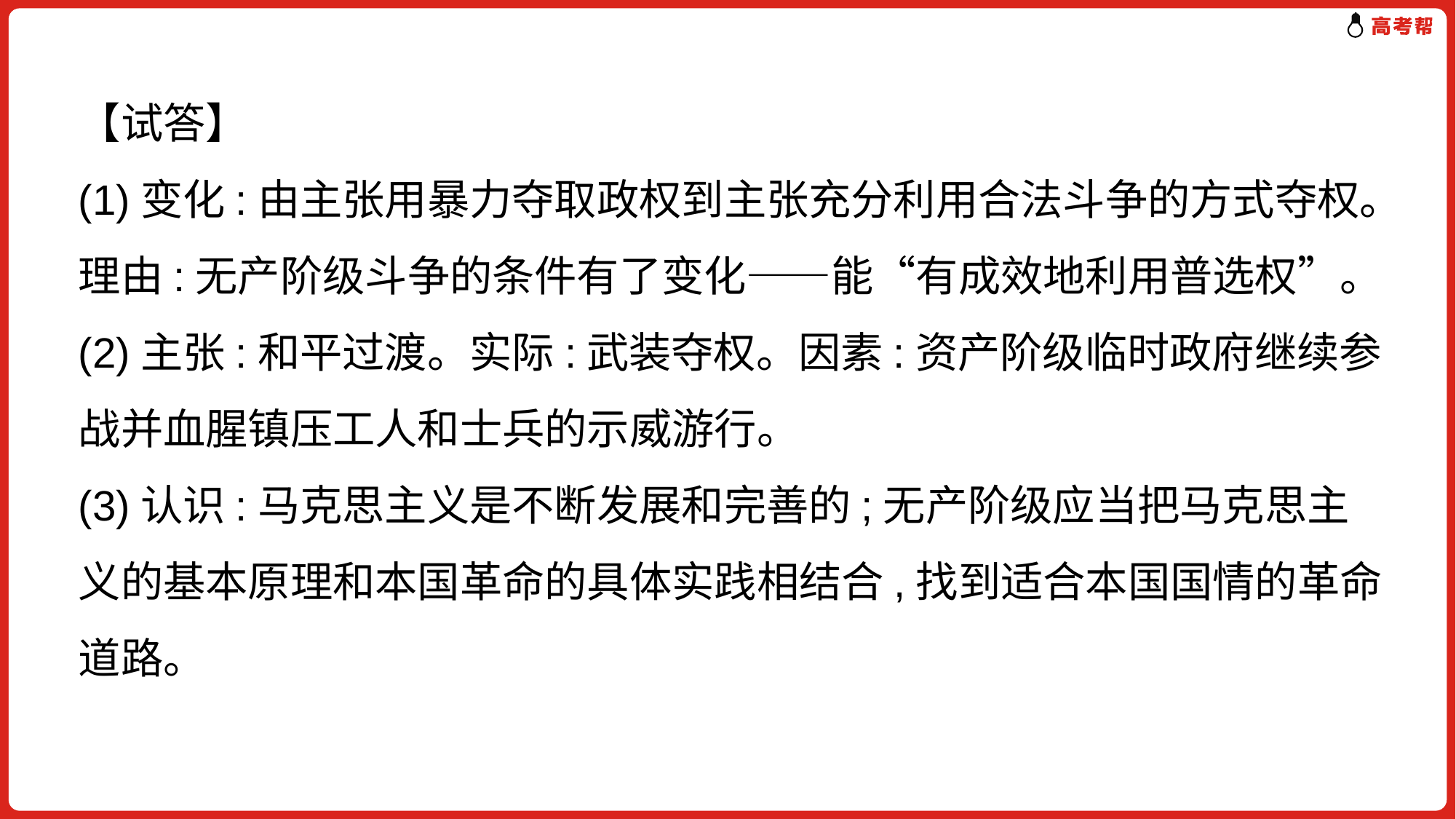

【试答】
(1)变化:由主张用暴力夺取政权到主张充分利用合法斗争的方式夺权。理由:无产阶级斗争的条件有了变化——能“有成效地利用普选权”。
(2)主张:和平过渡。实际:武装夺权。因素:资产阶级临时政府继续参战并血腥镇压工人和士兵的示威游行。
(3)认识:马克思主义是不断发展和完善的;无产阶级应当把马克思主义的基本原理和本国革命的具体实践相结合,找到适合本国国情的革命道路。